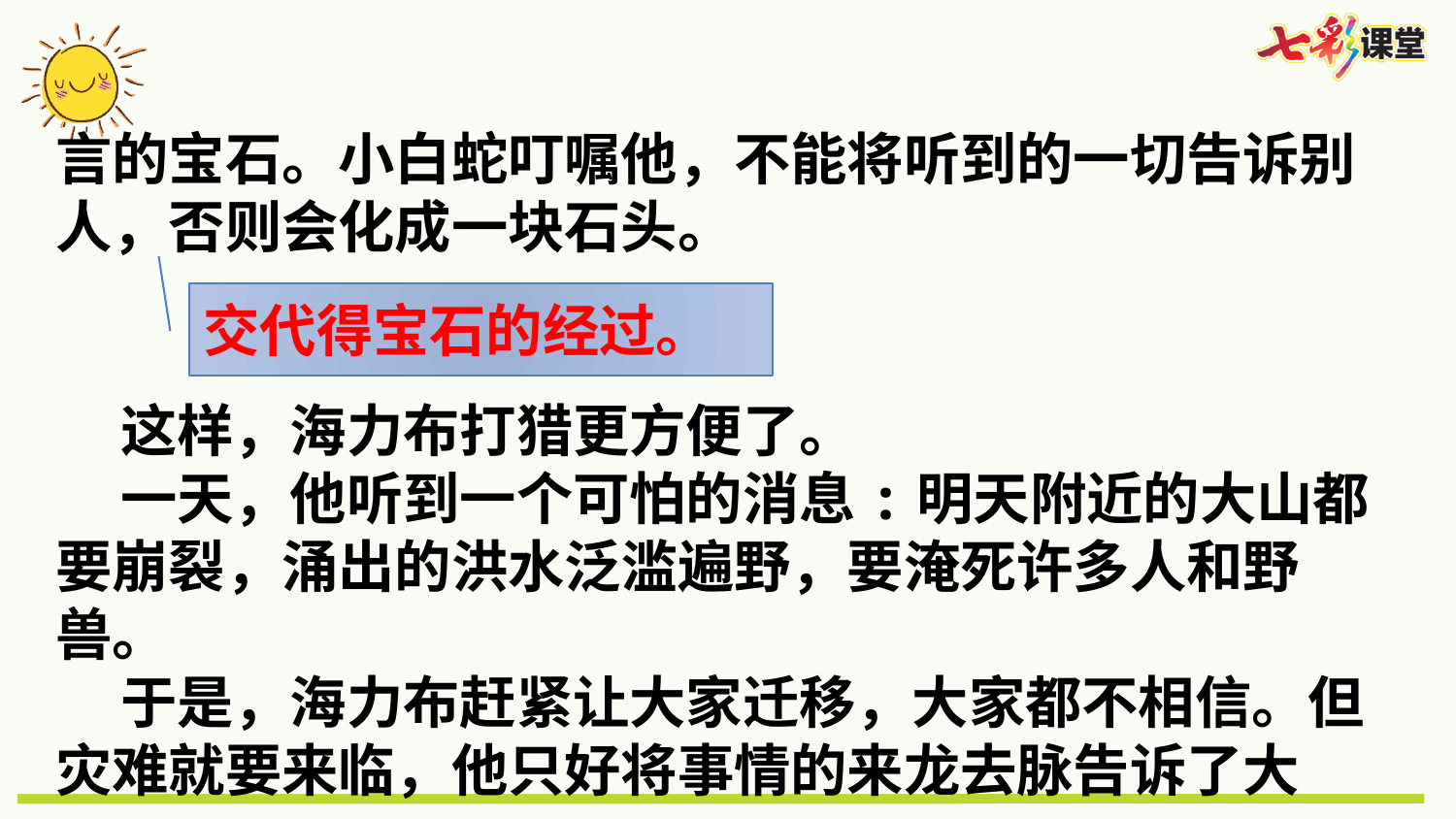

言的宝石。小白蛇叮嘱他，不能将听到的一切告诉别人，否则会化成一块石头。

    这样，海力布打猎更方便了。
    一天，他听到一个可怕的消息:明天附近的大山都要崩裂，涌出的洪水泛滥遍野，要淹死许多人和野兽。
    于是，海力布赶紧让大家迁移，大家都不相信。但灾难就要来临，他只好将事情的来龙去脉告诉了大
交代得宝石的经过。